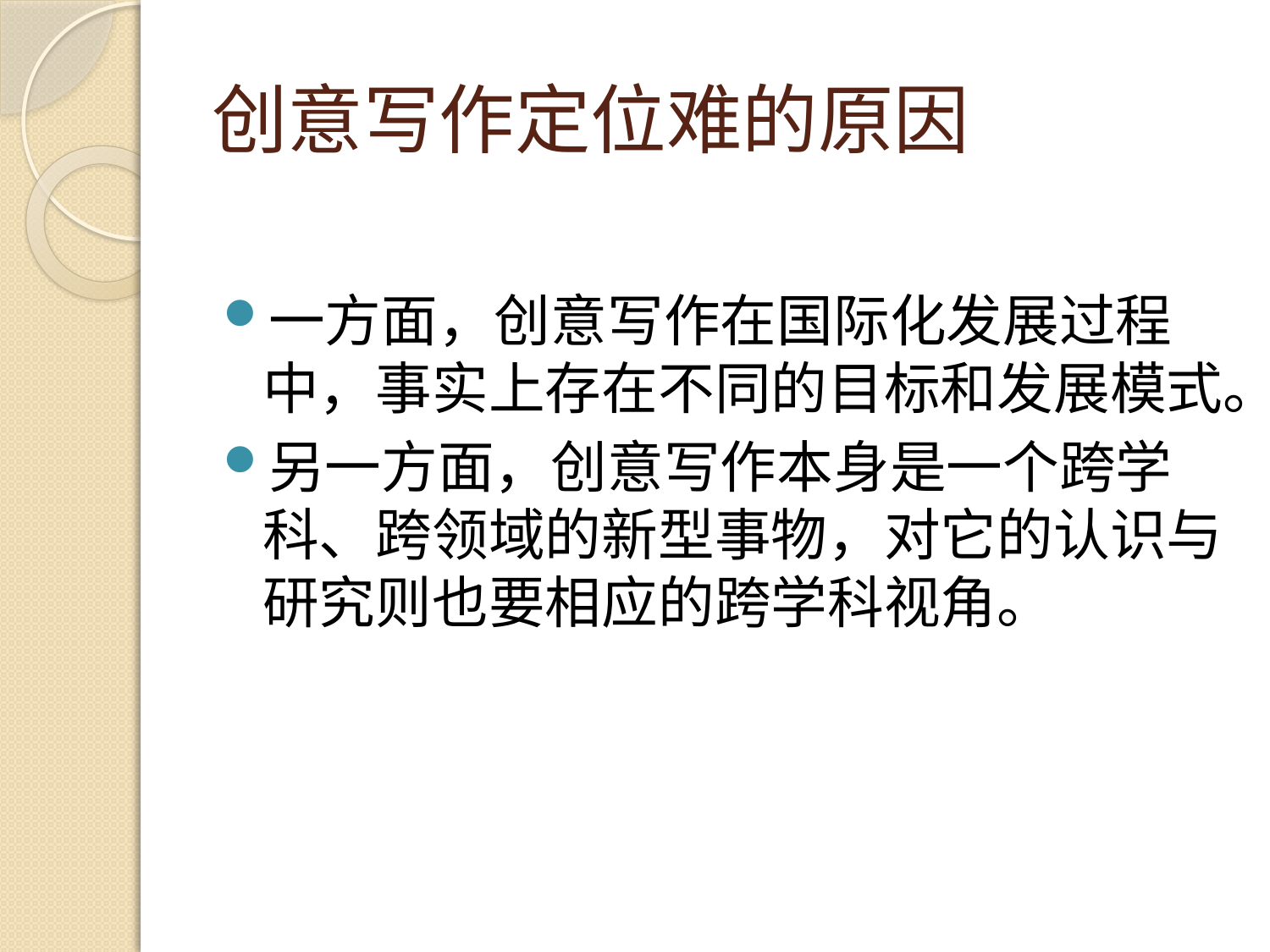

# 创意写作定位难的原因

一方面，创意写作在国际化发展过程中，事实上存在不同的目标和发展模式。
另一方面，创意写作本身是一个跨学科、跨领域的新型事物，对它的认识与研究则也要相应的跨学科视角。